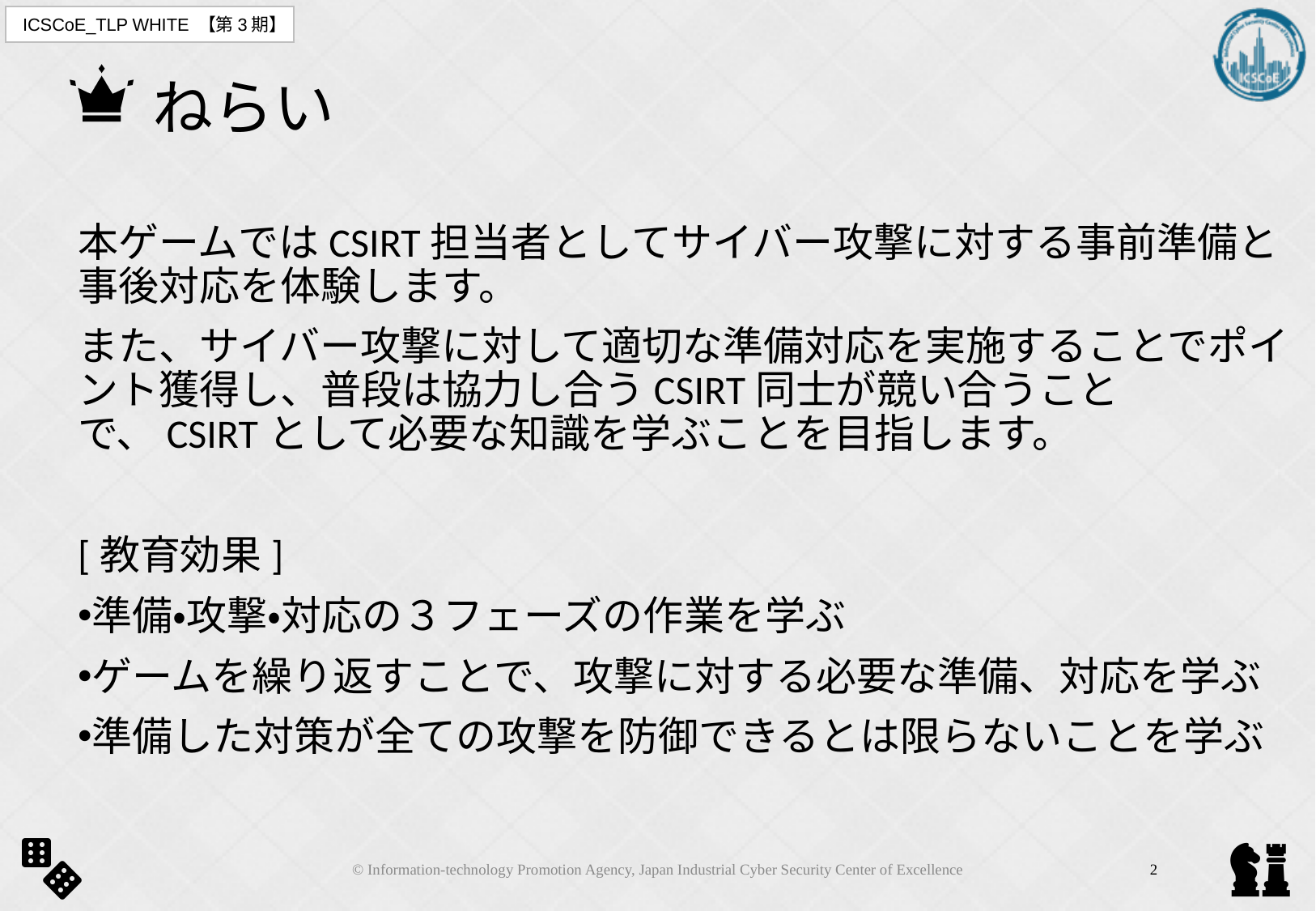

# ねらい
本ゲームではCSIRT担当者としてサイバー攻撃に対する事前準備と事後対応を体験します。
また、サイバー攻撃に対して適切な準備対応を実施することでポイント獲得し、普段は協力し合うCSIRT同士が競い合うことで、CSIRTとして必要な知識を学ぶことを目指します。

[教育効果]
準備・攻撃・対応の３フェーズの作業を学ぶ
ゲームを繰り返すことで、攻撃に対する必要な準備、対応を学ぶ
準備した対策が全ての攻撃を防御できるとは限らないことを学ぶ
© Information-technology Promotion Agency, Japan Industrial Cyber Security Center of Excellence
2